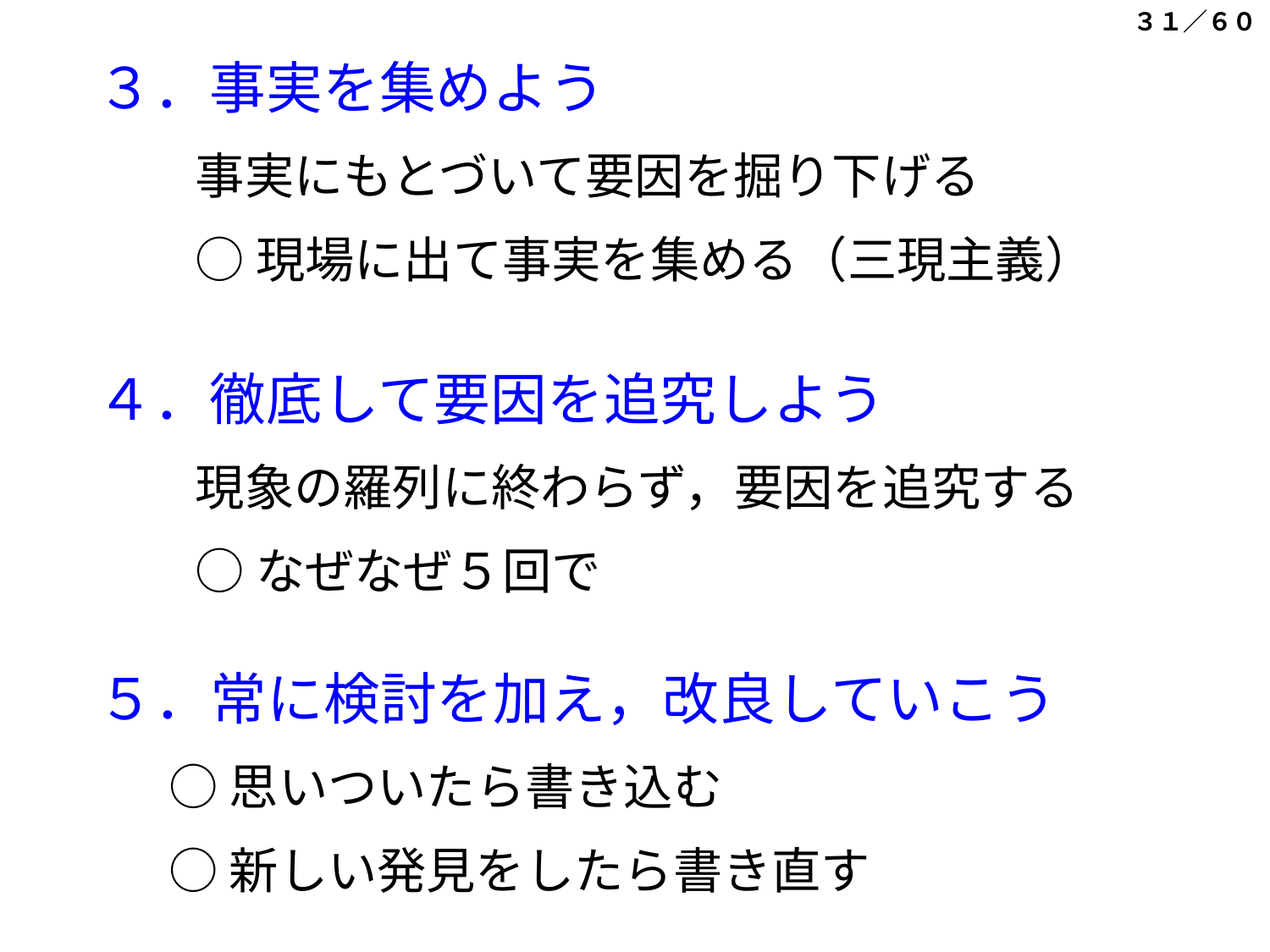

３１／６０
３．事実を集めよう
　　事実にもとづいて要因を掘り下げる
　　○ 現場に出て事実を集める（三現主義）
４．徹底して要因を追究しよう
　　現象の羅列に終わらず，要因を追究する
　　○ なぜなぜ５回で
５．常に検討を加え，改良していこう
　  ○ 思いついたら書き込む
　  ○ 新しい発見をしたら書き直す